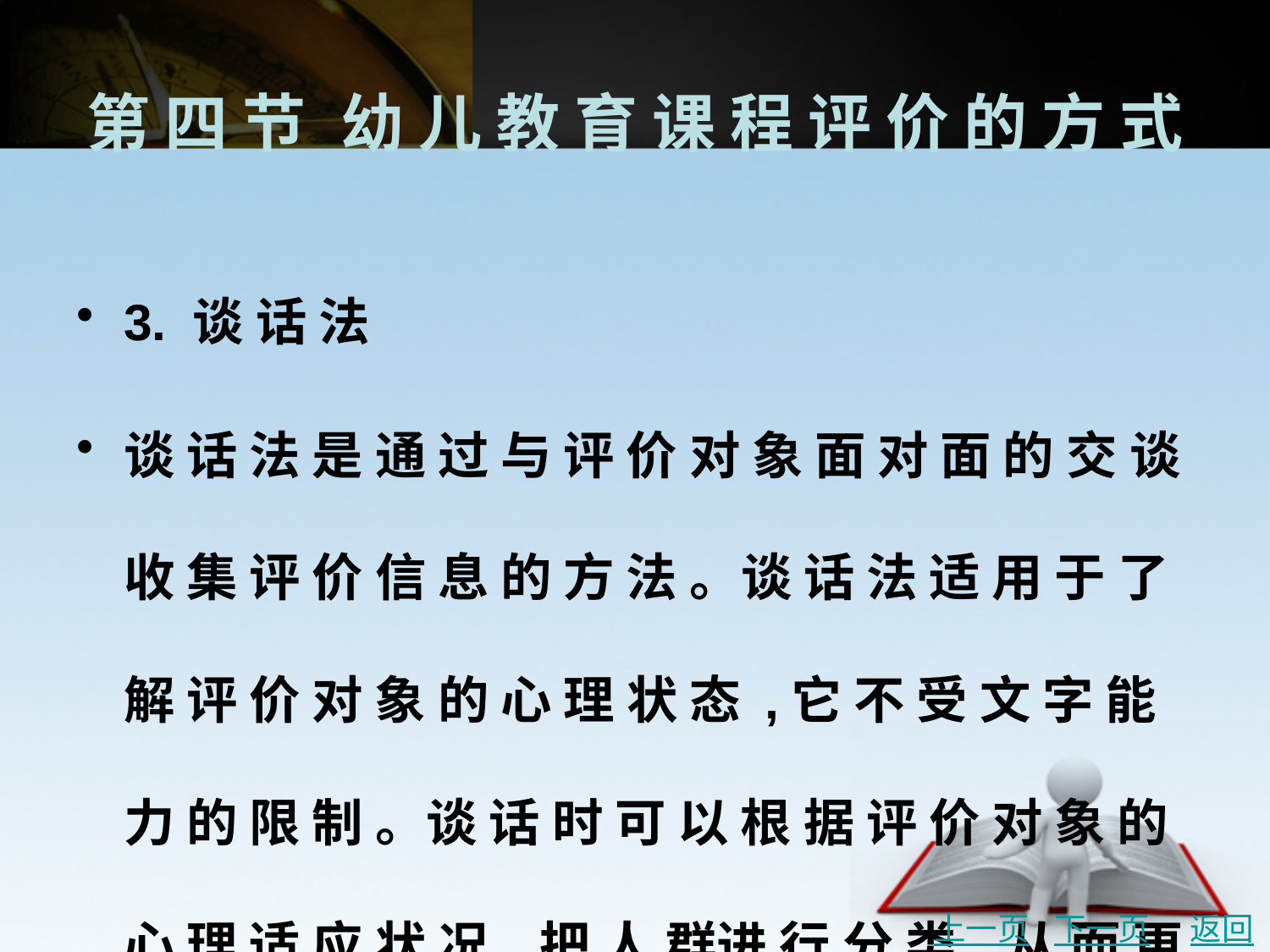

# 第 四 节	幼 儿 教 育 课 程 评 价 的 方 式
3. 谈 话 法
谈 话 法 是 通 过 与 评 价 对 象 面 对 面 的 交 谈 收 集 评 价 信 息 的 方 法 。谈 话 法 适 用 于 了 解 评 价 对 象 的 心 理 状 态 ,它 不 受 文 字 能 力 的 限 制 。谈 话 时 可 以 根 据 评 价 对 象 的 心 理 适 应 状 况 ,把 人 群进 行 分 类 ,从 而 更 深 入 地 了 解 问 题 。

上一页
下一页
返回